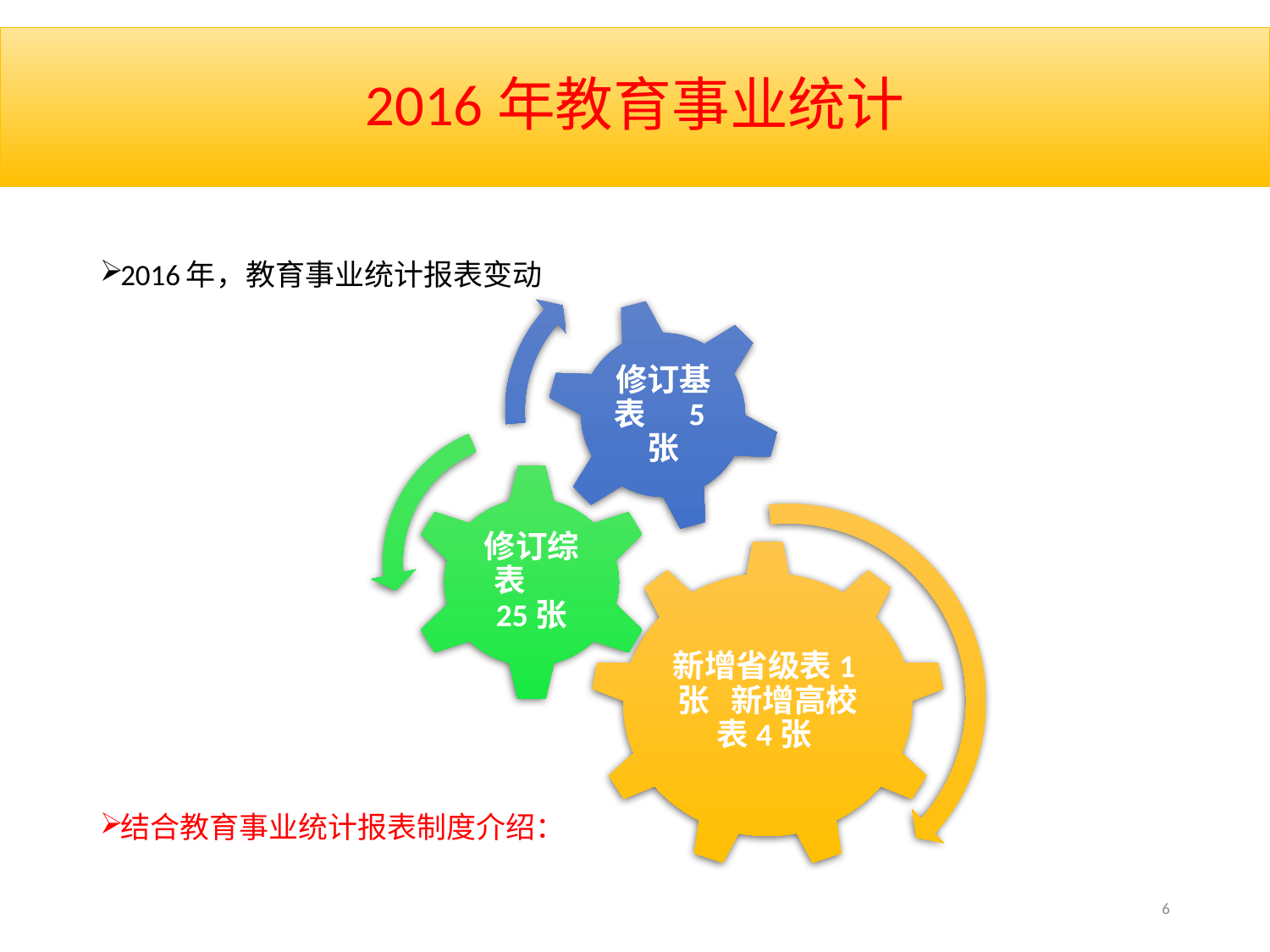

# 2016年教育事业统计
2016年，教育事业统计报表变动

结合教育事业统计报表制度介绍：
新增省级表1张   新增高校表4张
修订综表       25张
修订基表     5张
6